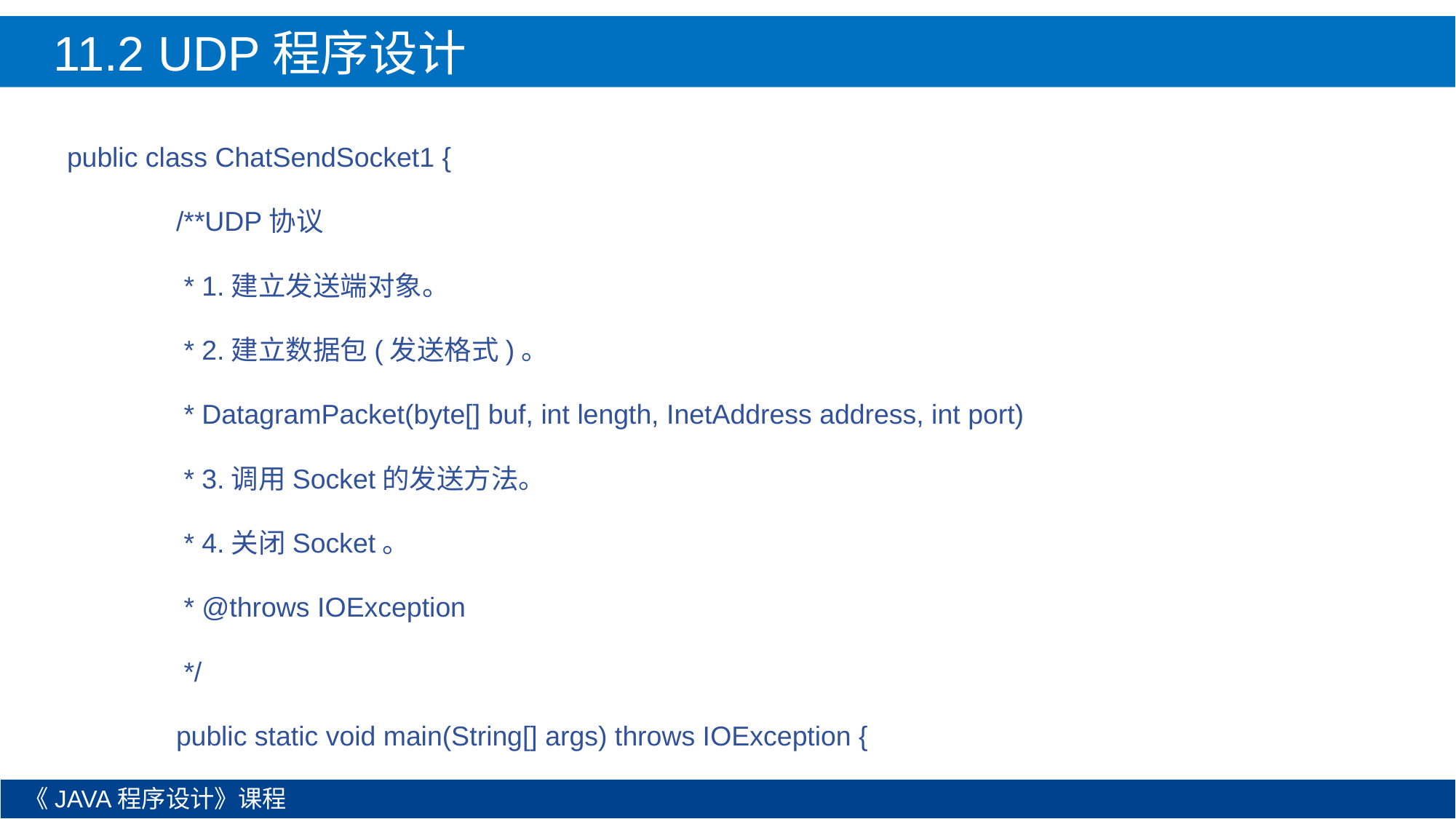

11.2 UDP程序设计
public class ChatSendSocket1 {
	/**UDP协议
	 * 1.建立发送端对象。
	 * 2.建立数据包(发送格式)。
	 * DatagramPacket(byte[] buf, int length, InetAddress address, int port)
	 * 3.调用Socket的发送方法。
	 * 4.关闭Socket。
	 * @throws IOException
	 */
	public static void main(String[] args) throws IOException {
《JAVA程序设计》课程